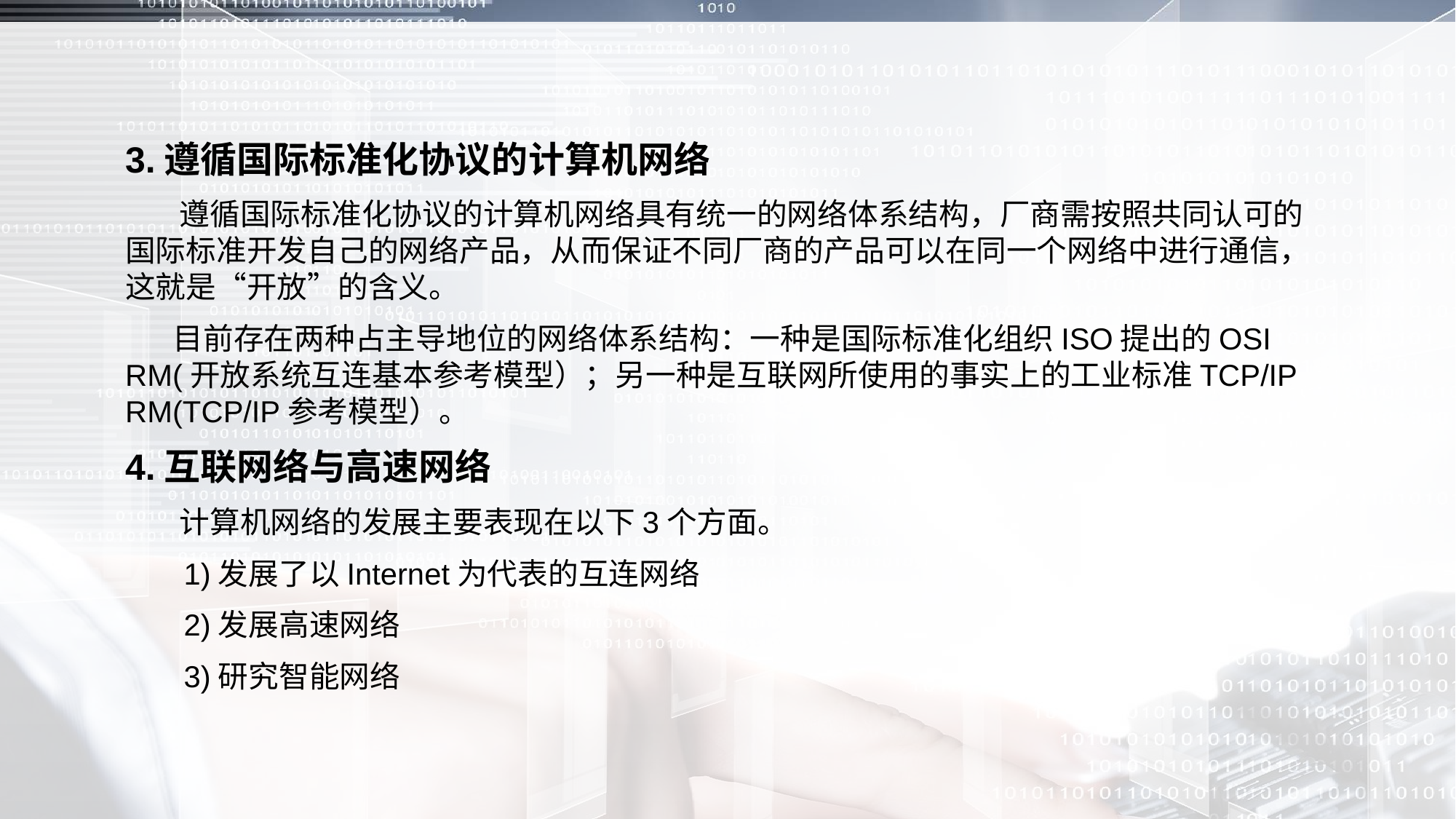

3.遵循国际标准化协议的计算机网络
       遵循国际标准化协议的计算机网络具有统一的网络体系结构，厂商需按照共同认可的国际标准开发自己的网络产品，从而保证不同厂商的产品可以在同一个网络中进行通信，这就是“开放”的含义。
      目前存在两种占主导地位的网络体系结构：一种是国际标准化组织ISO提出的OSI RM(开放系统互连基本参考模型）；另一种是互联网所使用的事实上的工业标准TCP/IP RM(TCP/IP参考模型）。
4.互联网络与高速网络
       计算机网络的发展主要表现在以下3个方面。
       1)发展了以Internet为代表的互连网络
       2)发展高速网络
       3)研究智能网络